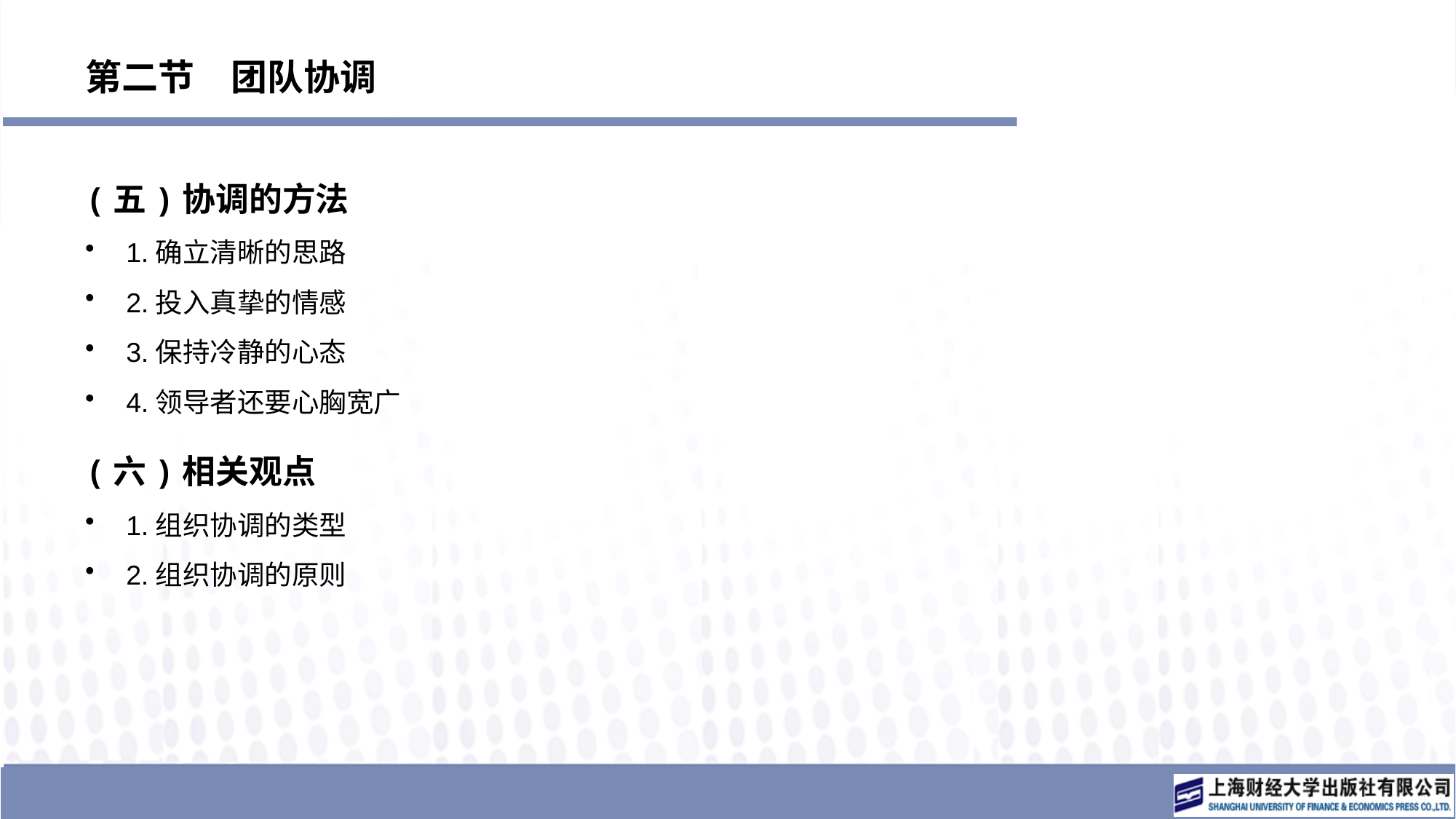

# 第二节　团队协调
(五)协调的方法
1.确立清晰的思路
2.投入真挚的情感
3.保持冷静的心态
4.领导者还要心胸宽广
(六)相关观点
1.组织协调的类型
2.组织协调的原则